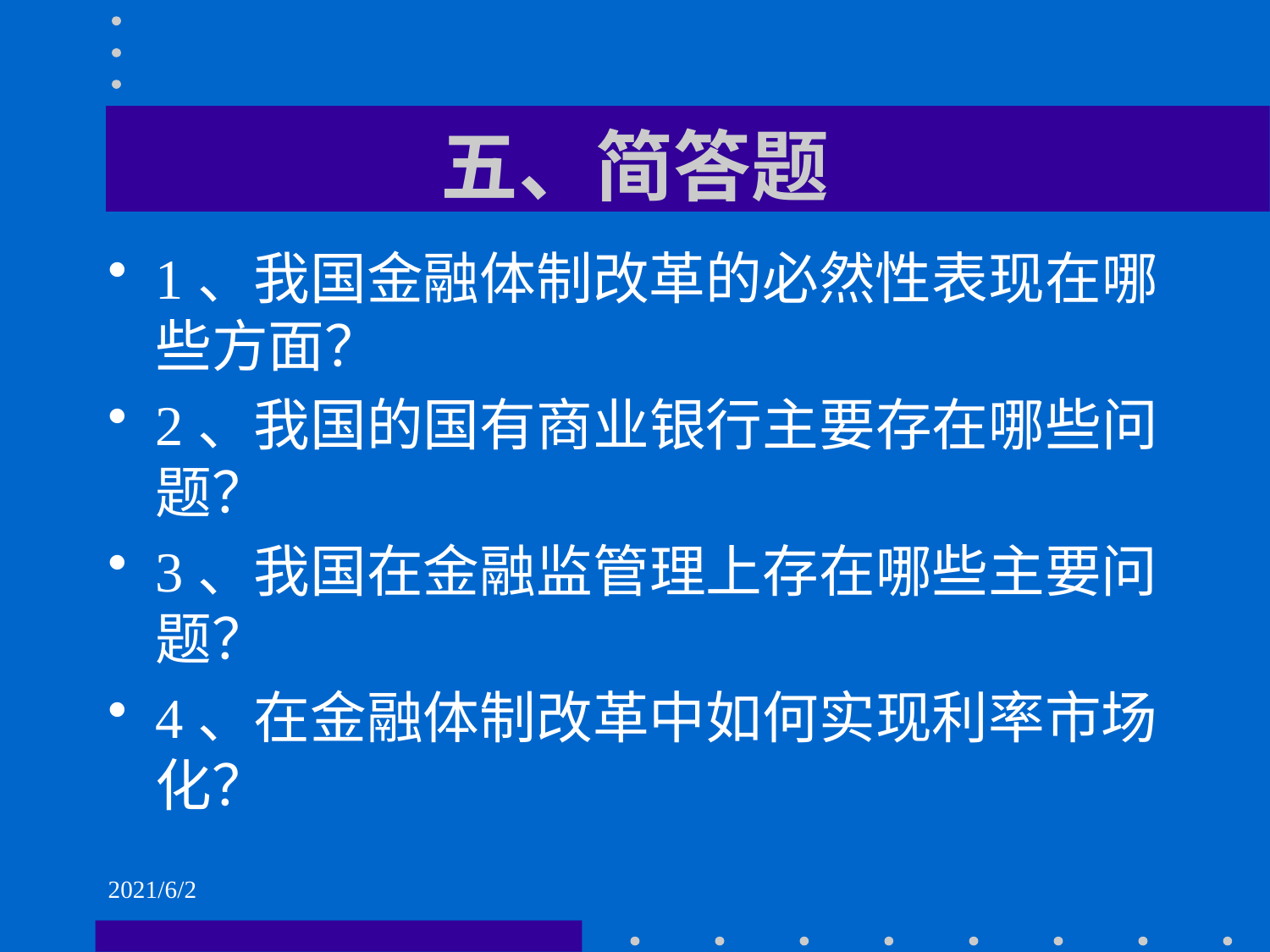

# 五、简答题
1、我国金融体制改革的必然性表现在哪些方面？
2、我国的国有商业银行主要存在哪些问题？
3、我国在金融监管理上存在哪些主要问题？
4、在金融体制改革中如何实现利率市场化？
2021/6/2